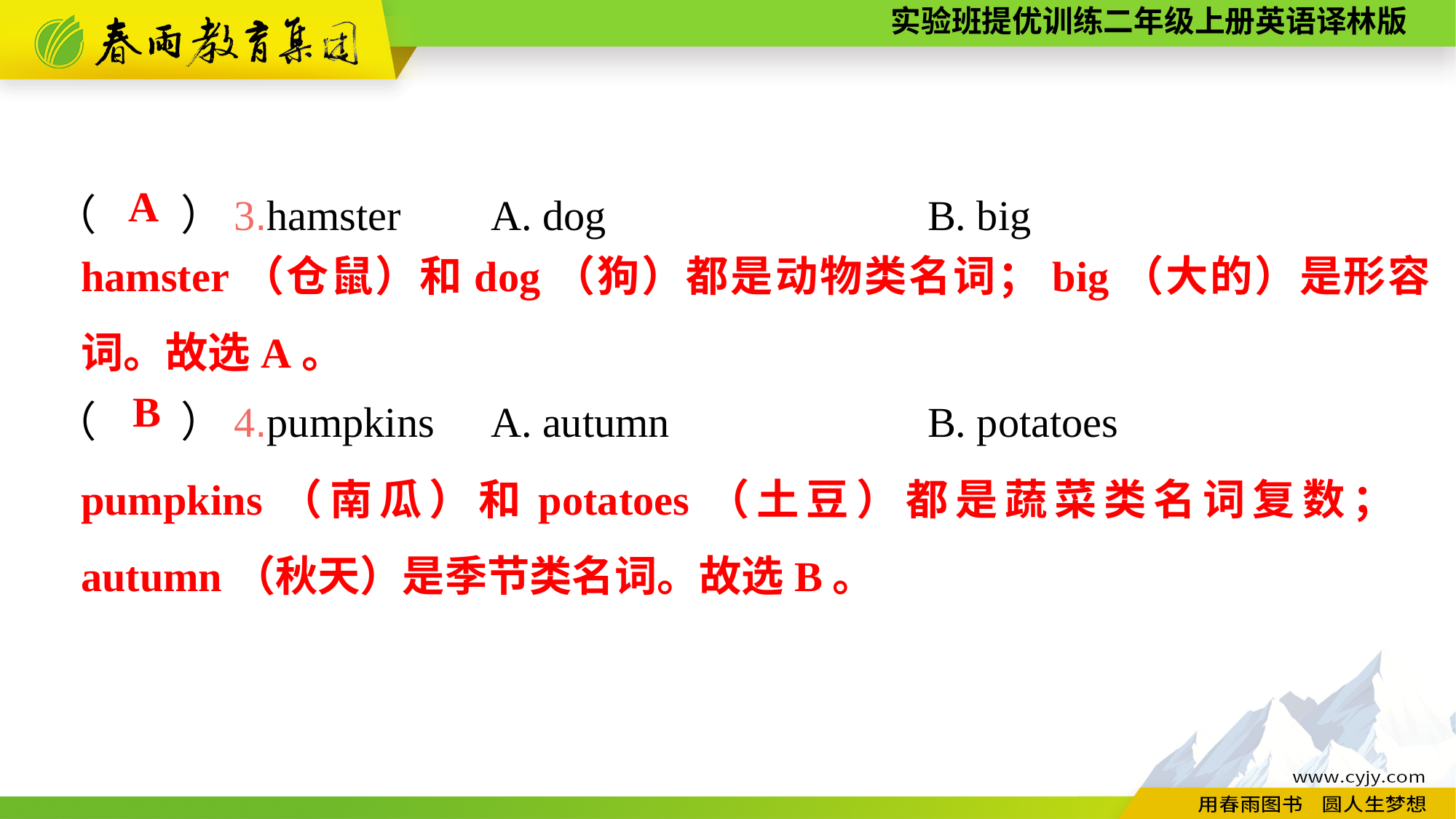

（　　）3.hamster	A. dog			B. big

（　　）4.pumpkins	A. autumn			B. potatoes
A
hamster（仓鼠）和dog（狗）都是动物类名词；big（大的）是形容词。故选A。
B
pumpkins（南瓜）和potatoes（土豆）都是蔬菜类名词复数；autumn（秋天）是季节类名词。故选B。